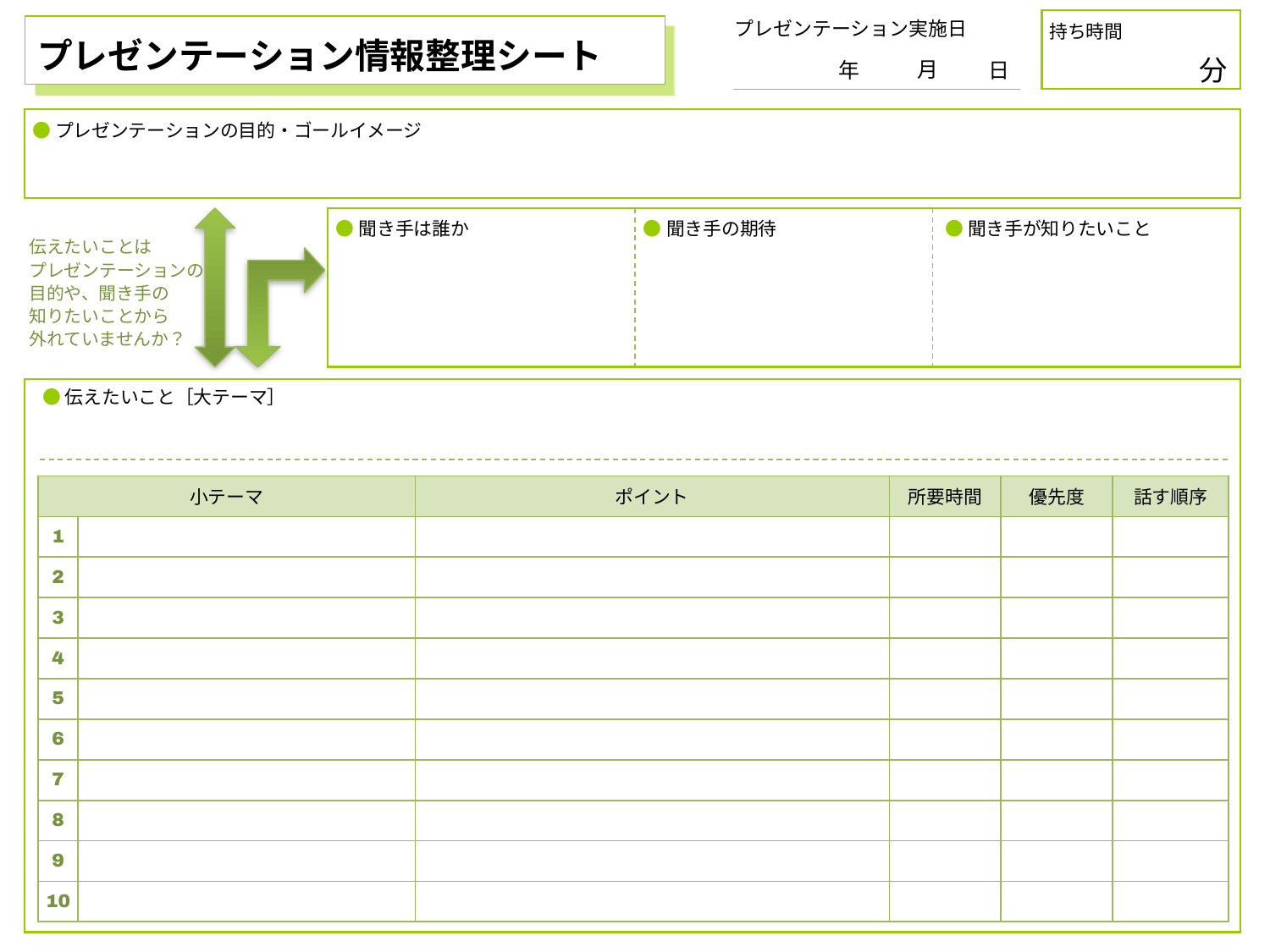

プレゼンテーション実施日
持ち時間
分
プレゼンテーション情報整理シート
月
年
日
●プレゼンテーションの目的・ゴールイメージ

●聞き手は誰か

●聞き手の期待

●聞き手が知りたいこと

伝えたいことは
プレゼンテーションの
目的や、聞き手の
知りたいことから
外れていませんか？

●伝えたいこと［大テーマ］

| 小テーマ |  | ポイント | 所要時間 | 優先度 | 話す順序 |
| --- | --- | --- | --- | --- | --- |
| 1 |  |  |  |  |  |
| 2 |  |  |  |  |  |
| 3 |  |  |  |  |  |
| 4 |  |  |  |  |  |
| 5 |  |  |  |  |  |
| 6 |  |  |  |  |  |
| 7 |  |  |  |  |  |
| 8 |  |  |  |  |  |
| 9 |  |  |  |  |  |
| 10 |  |  |  |  |  |